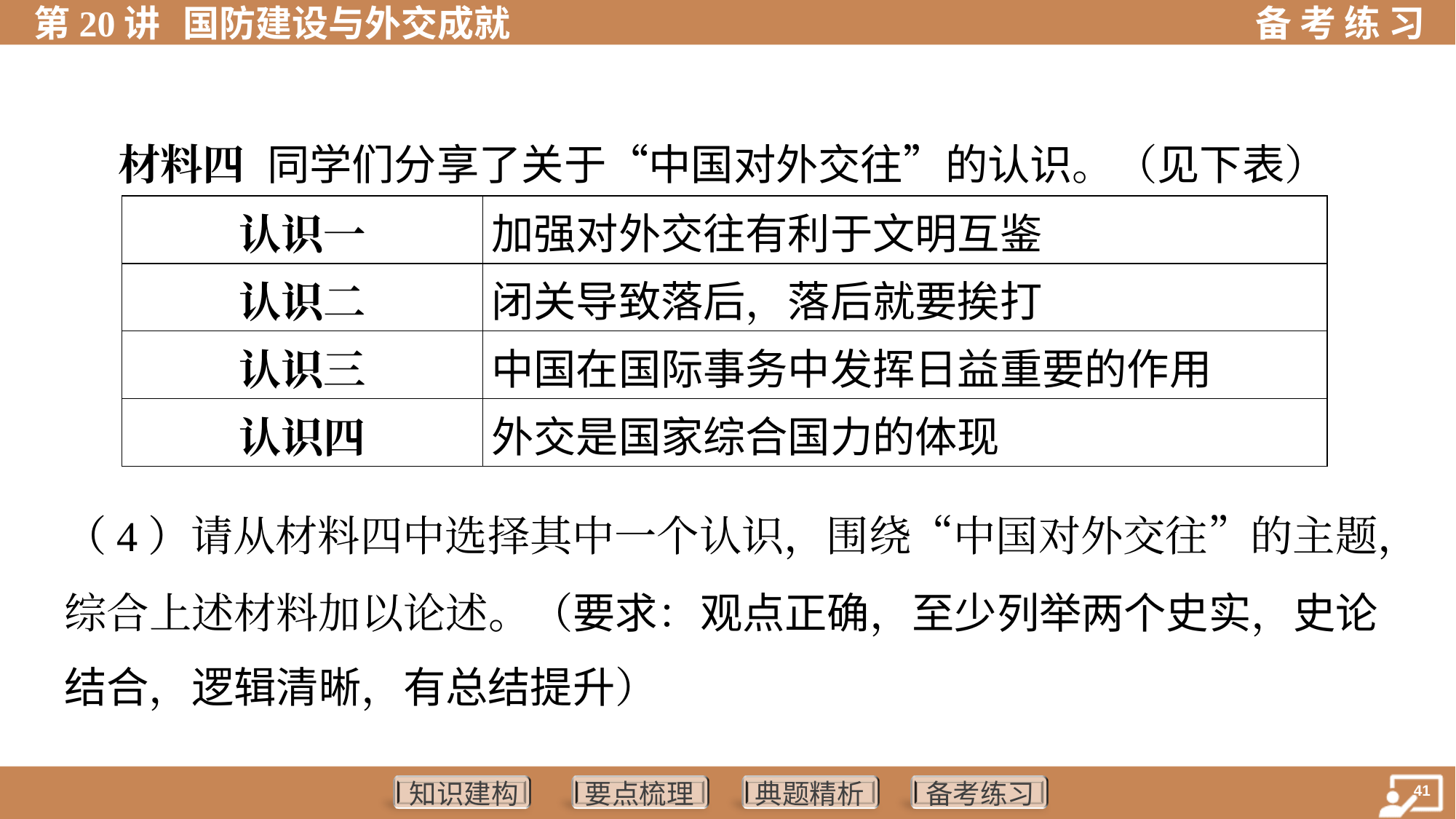

材料四  同学们分享了关于“中国对外交往”的认识。（见下表）
| 认识一 | 加强对外交往有利于文明互鉴 |
| --- | --- |
| 认识二 | 闭关导致落后，落后就要挨打 |
| 认识三 | 中国在国际事务中发挥日益重要的作用 |
| 认识四 | 外交是国家综合国力的体现 |
（4）请从材料四中选择其中一个认识，围绕“中国对外交往”的主题，
综合上述材料加以论述。（要求：观点正确，至少列举两个史实，史论
结合，逻辑清晰，有总结提升）